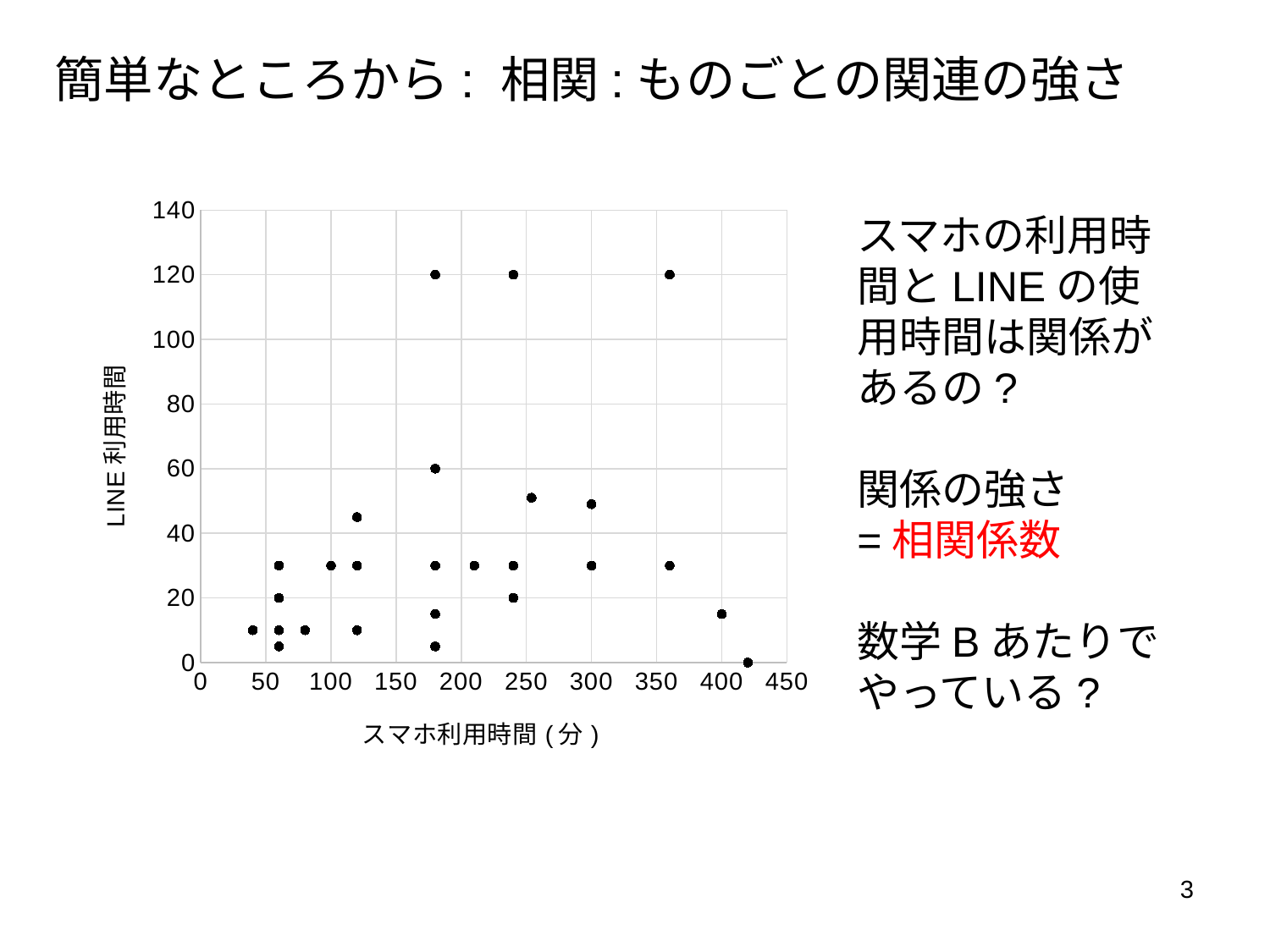

簡単なところから: 相関:ものごとの関連の強さ

### Chart

| Category | LINE利用時間(分) |
|---|---|
スマホの利用時間とLINEの使用時間は関係があるの?

関係の強さ
=相関係数

数学Bあたりで
やっている?

3